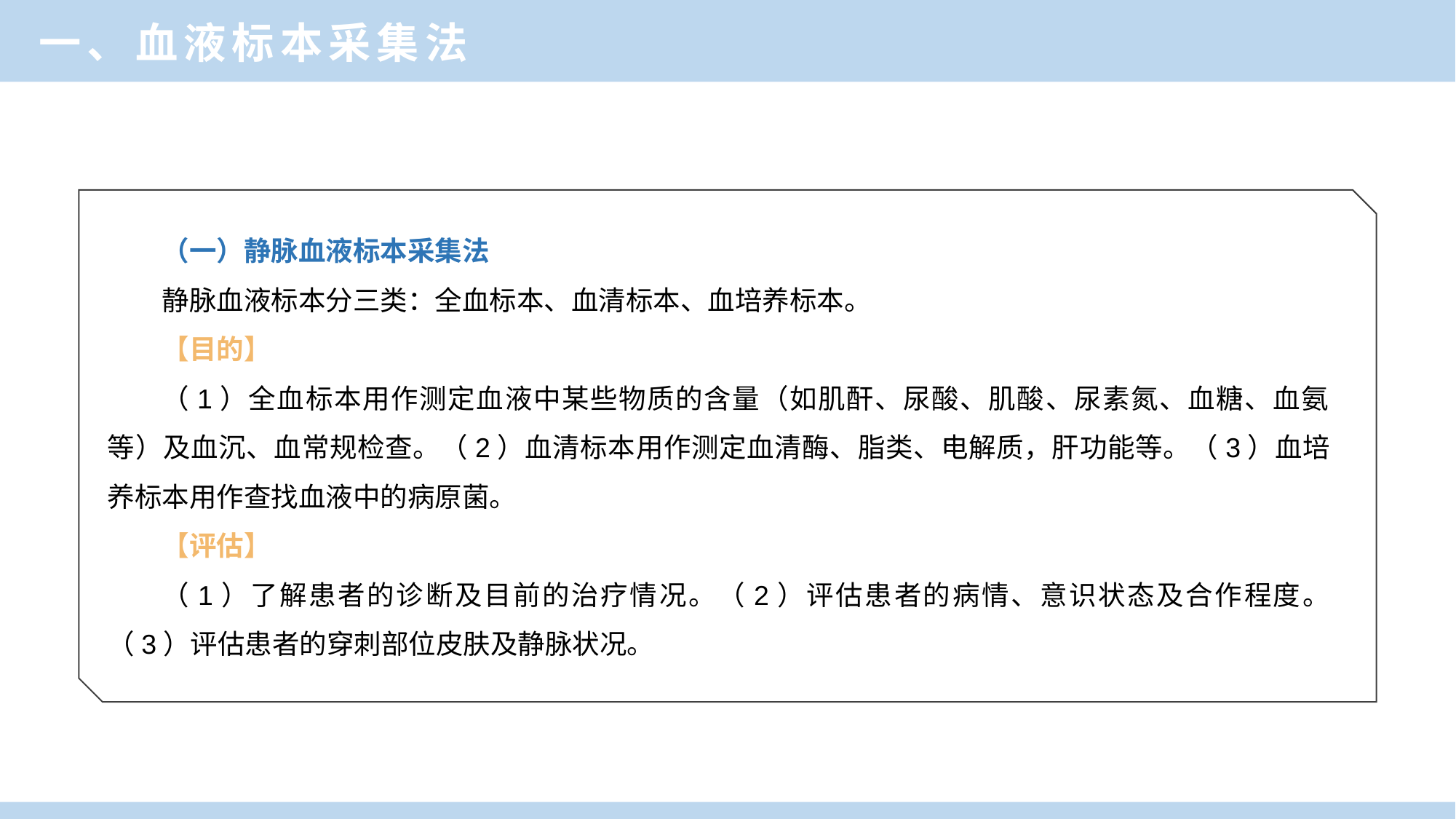

一、血液标本采集法

（一）静脉血液标本采集法
静脉血液标本分三类：全血标本、血清标本、血培养标本。
【目的】
（1）全血标本用作测定血液中某些物质的含量（如肌酐、尿酸、肌酸、尿素氮、血糖、血氨等）及血沉、血常规检查。（2）血清标本用作测定血清酶、脂类、电解质，肝功能等。（3）血培养标本用作查找血液中的病原菌。
【评估】
（1）了解患者的诊断及目前的治疗情况。（2）评估患者的病情、意识状态及合作程度。（3）评估患者的穿刺部位皮肤及静脉状况。